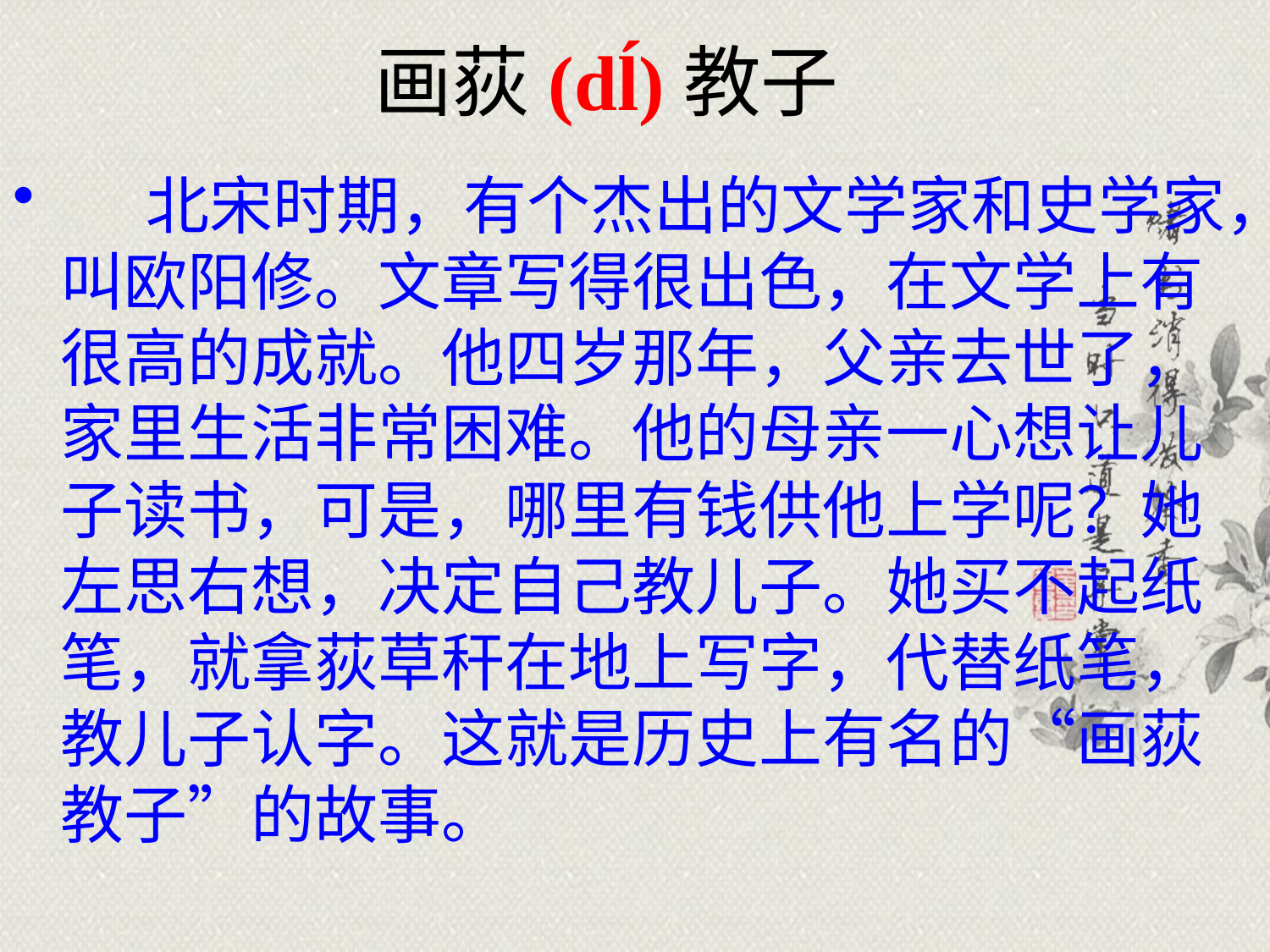

# 画荻(dĺ)教子
     北宋时期，有个杰出的文学家和史学家，叫欧阳修。文章写得很出色，在文学上有很高的成就。他四岁那年，父亲去世了，家里生活非常困难。他的母亲一心想让儿子读书，可是，哪里有钱供他上学呢？她左思右想，决定自己教儿子。她买不起纸笔，就拿荻草秆在地上写字，代替纸笔，教儿子认字。这就是历史上有名的“画荻教子”的故事。